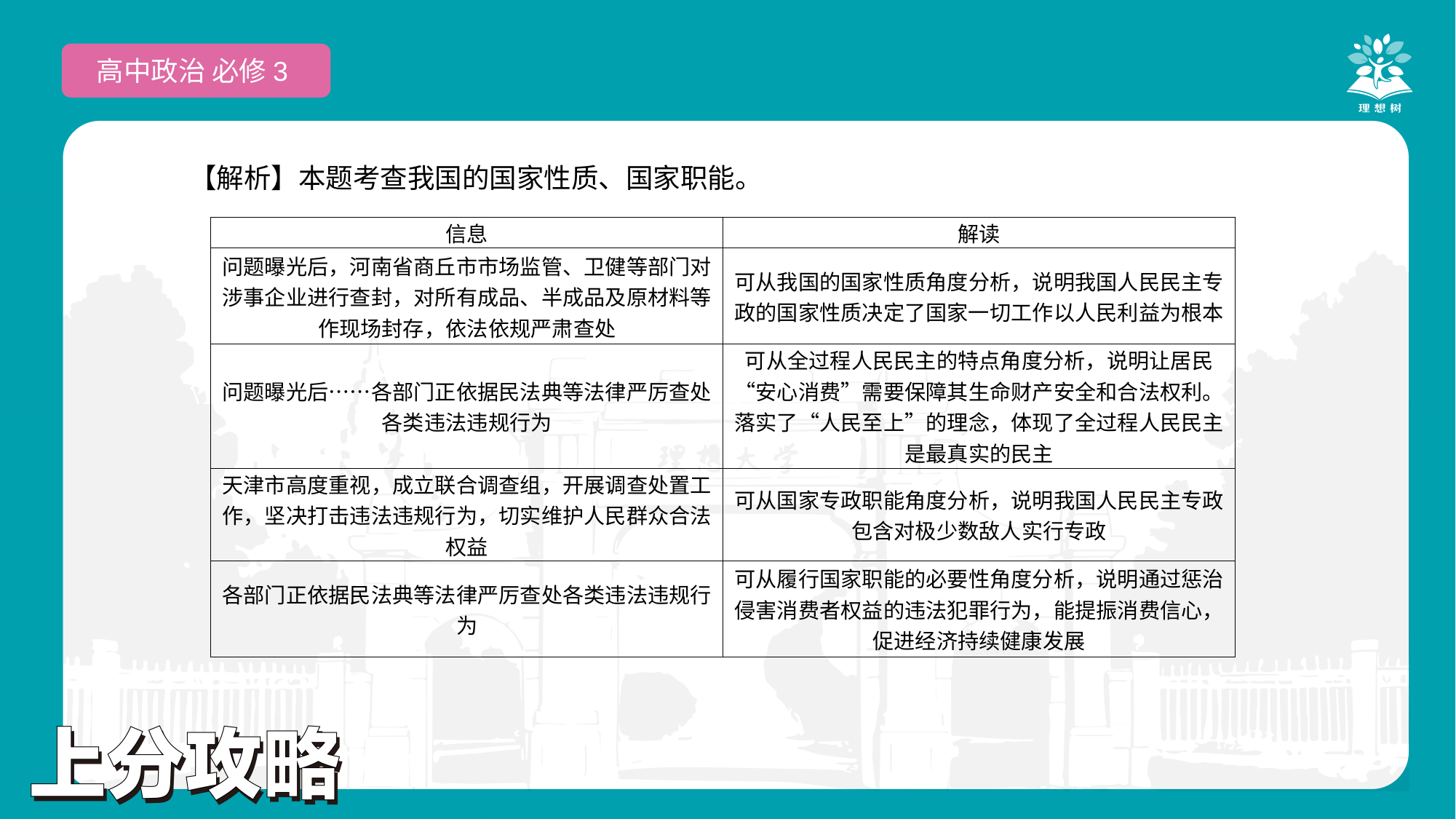

高中政治 必修3
【解析】本题考查我国的国家性质、国家职能。

| 信息 | 解读 |
| --- | --- |
| 问题曝光后，河南省商丘市市场监管、卫健等部门对涉事企业进行查封，对所有成品、半成品及原材料等作现场封存，依法依规严肃查处 | 可从我国的国家性质角度分析，说明我国人民民主专政的国家性质决定了国家一切工作以人民利益为根本 |
| 问题曝光后……各部门正依据民法典等法律严厉查处各类违法违规行为 | 可从全过程人民民主的特点角度分析，说明让居民“安心消费”需要保障其生命财产安全和合法权利。落实了“人民至上”的理念，体现了全过程人民民主是最真实的民主 |
| 天津市高度重视，成立联合调查组，开展调查处置工作，坚决打击违法违规行为，切实维护人民群众合法权益 | 可从国家专政职能角度分析，说明我国人民民主专政包含对极少数敌人实行专政 |
| 各部门正依据民法典等法律严厉查处各类违法违规行为 | 可从履行国家职能的必要性角度分析，说明通过惩治侵害消费者权益的违法犯罪行为，能提振消费信心，促进经济持续健康发展 |